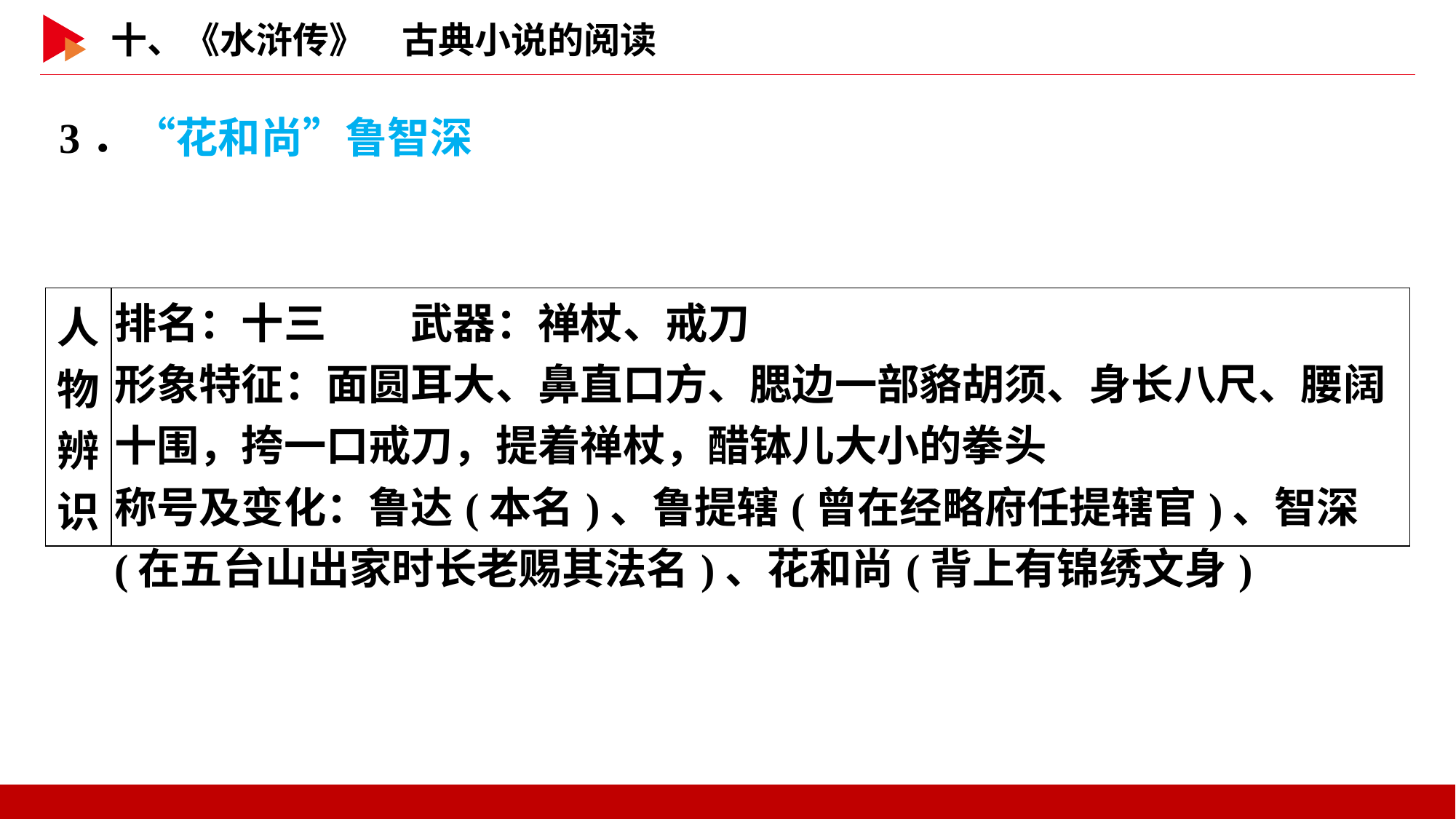

3．“花和尚”鲁智深
| 人物 辨识 | 排名：十三　　武器：禅杖、戒刀 形象特征：面圆耳大、鼻直口方、腮边一部貉胡须、身长八尺、腰阔十围，挎一口戒刀，提着禅杖，醋钵儿大小的拳头 称号及变化：鲁达(本名)、鲁提辖(曾在经略府任提辖官)、智深(在五台山出家时长老赐其法名)、花和尚(背上有锦绣文身) |
| --- | --- |